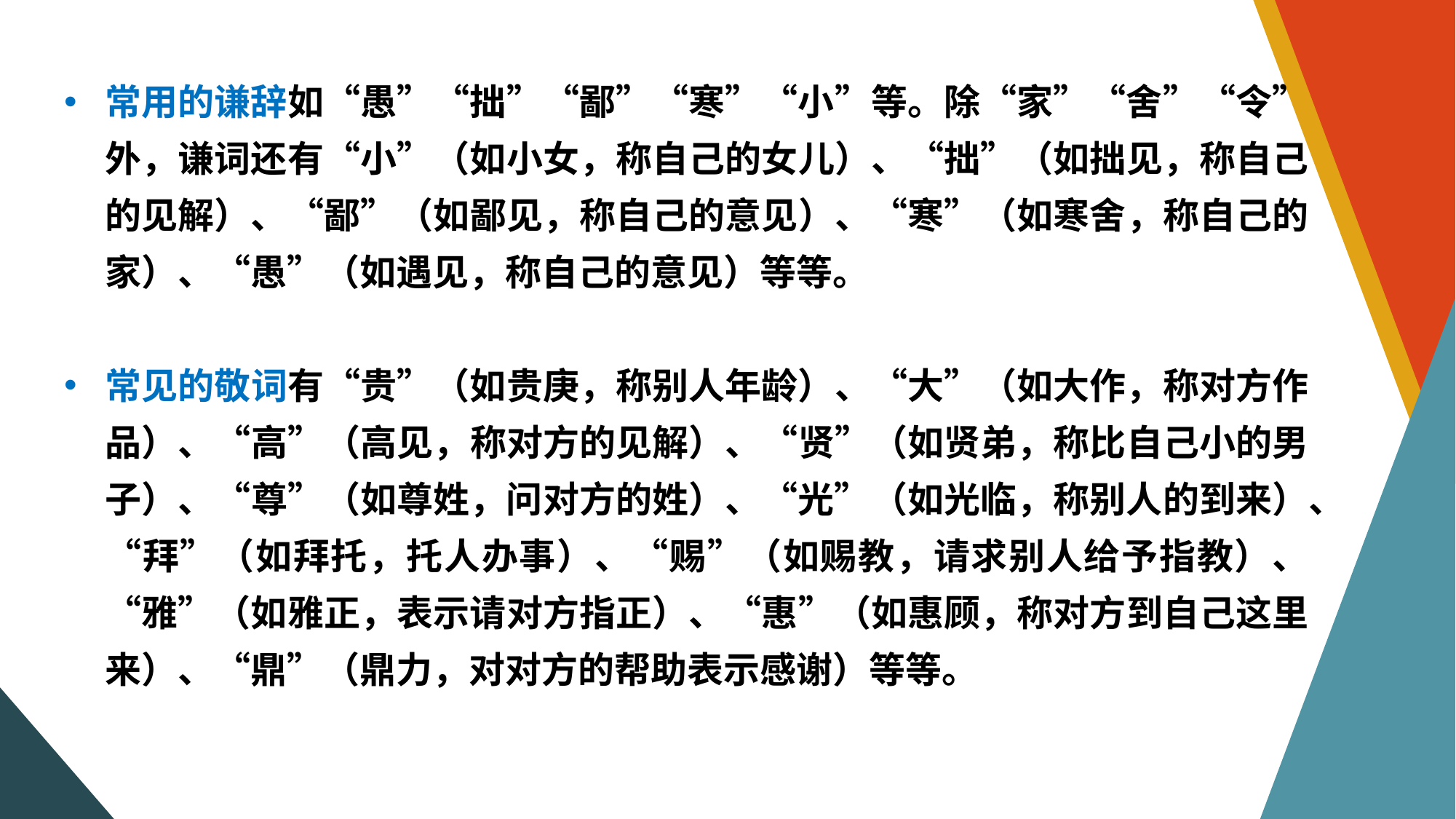

常用的谦辞如“愚”“拙”“鄙”“寒”“小”等。除“家”“舍”“令”外，谦词还有“小”（如小女，称自己的女儿）、“拙”（如拙见，称自己的见解）、“鄙”（如鄙见，称自己的意见）、“寒”（如寒舍，称自己的家）、“愚”（如遇见，称自己的意见）等等。

常见的敬词有“贵”（如贵庚，称别人年龄）、“大”（如大作，称对方作品）、“高”（高见，称对方的见解）、“贤”（如贤弟，称比自己小的男子）、“尊”（如尊姓，问对方的姓）、“光”（如光临，称别人的到来）、“拜”（如拜托，托人办事）、“赐”（如赐教，请求别人给予指教）、“雅”（如雅正，表示请对方指正）、“惠”（如惠顾，称对方到自己这里来）、“鼎”（鼎力，对对方的帮助表示感谢）等等。